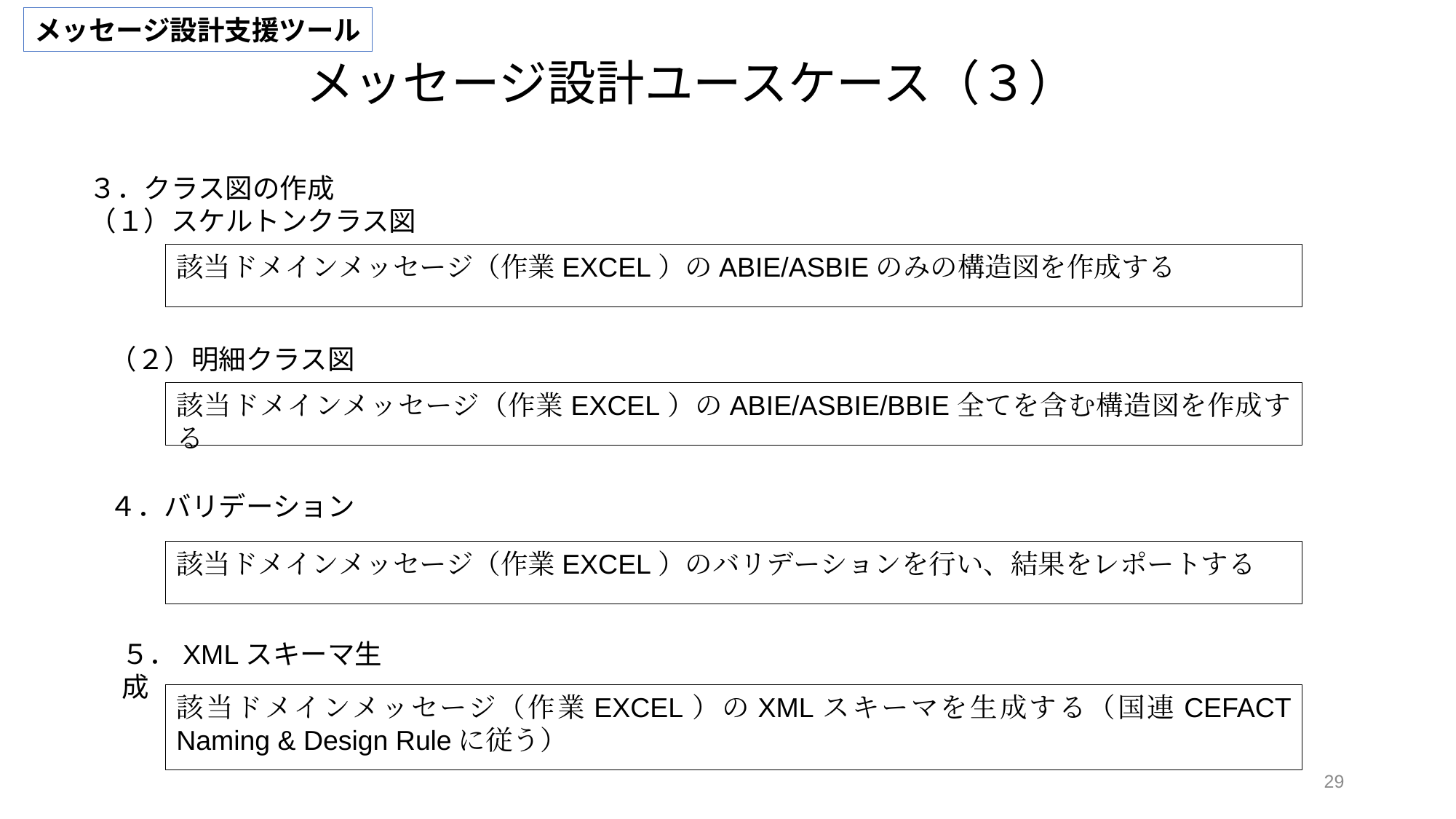

メッセージ設計支援ツール
メッセージ設計ユースケース（３）
３．クラス図の作成
（１）スケルトンクラス図

該当ドメインメッセージ（作業EXCEL）のABIE/ASBIEのみの構造図を作成する
（２）明細クラス図

該当ドメインメッセージ（作業EXCEL）のABIE/ASBIE/BBIE全てを含む構造図を作成する
４．バリデーション

該当ドメインメッセージ（作業EXCEL）のバリデーションを行い、結果をレポートする
５．XMLスキーマ生成
該当ドメインメッセージ（作業EXCEL）のXMLスキーマを生成する（国連CEFACT Naming & Design Ruleに従う）
29